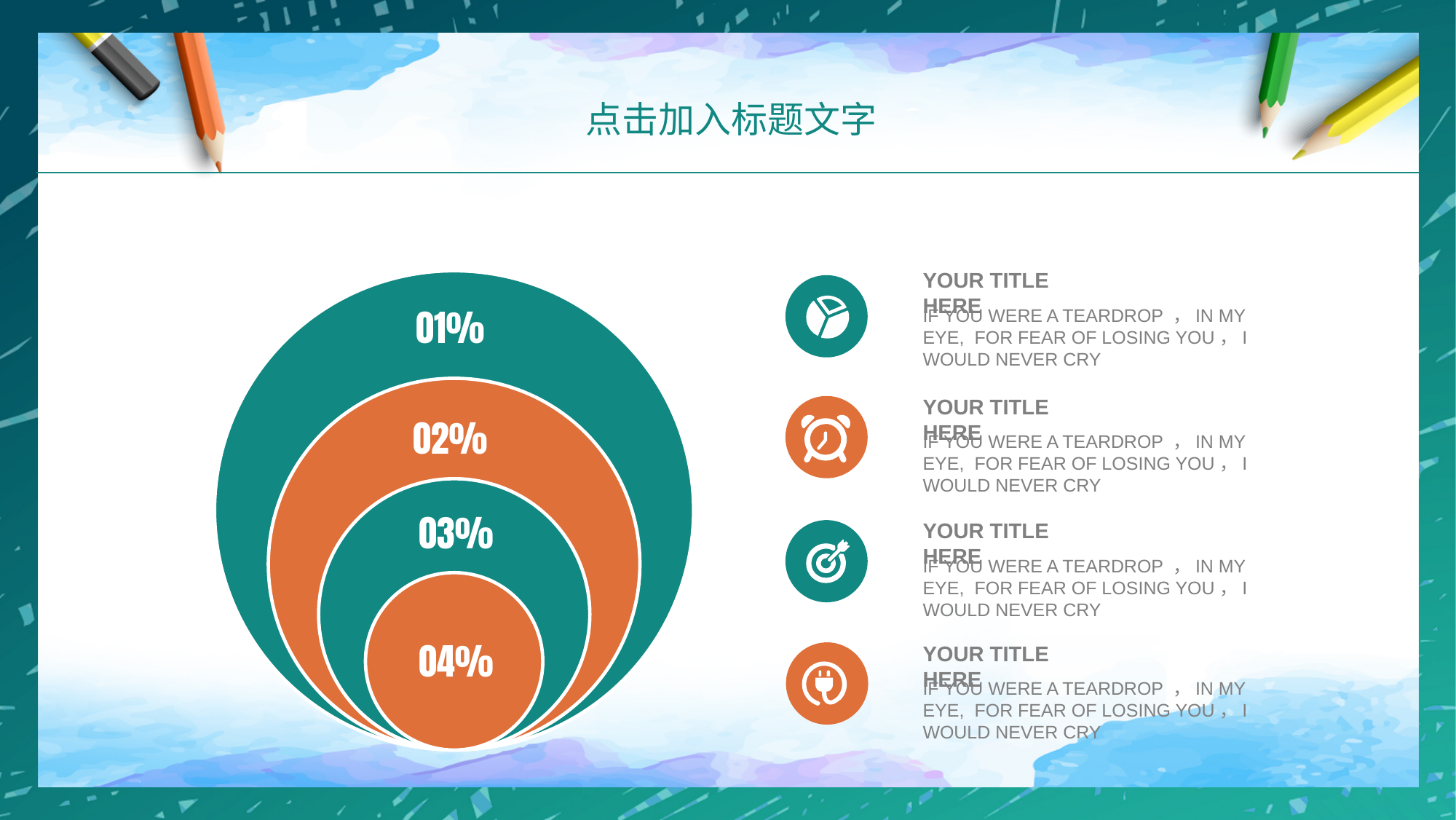

点击加入标题文字
YOUR TITLE HERE
IF YOU WERE A TEARDROP ，IN MY EYE,  FOR FEAR OF LOSING YOU，I  WOULD NEVER CRY

01%

YOUR TITLE HERE
IF YOU WERE A TEARDROP ，IN MY EYE,  FOR FEAR OF LOSING YOU，I  WOULD NEVER CRY

02%

03%
YOUR TITLE HERE
IF YOU WERE A TEARDROP ，IN MY EYE,  FOR FEAR OF LOSING YOU，I  WOULD NEVER CRY

YOUR TITLE HERE
IF YOU WERE A TEARDROP ，IN MY EYE,  FOR FEAR OF LOSING YOU，I  WOULD NEVER CRY
04%